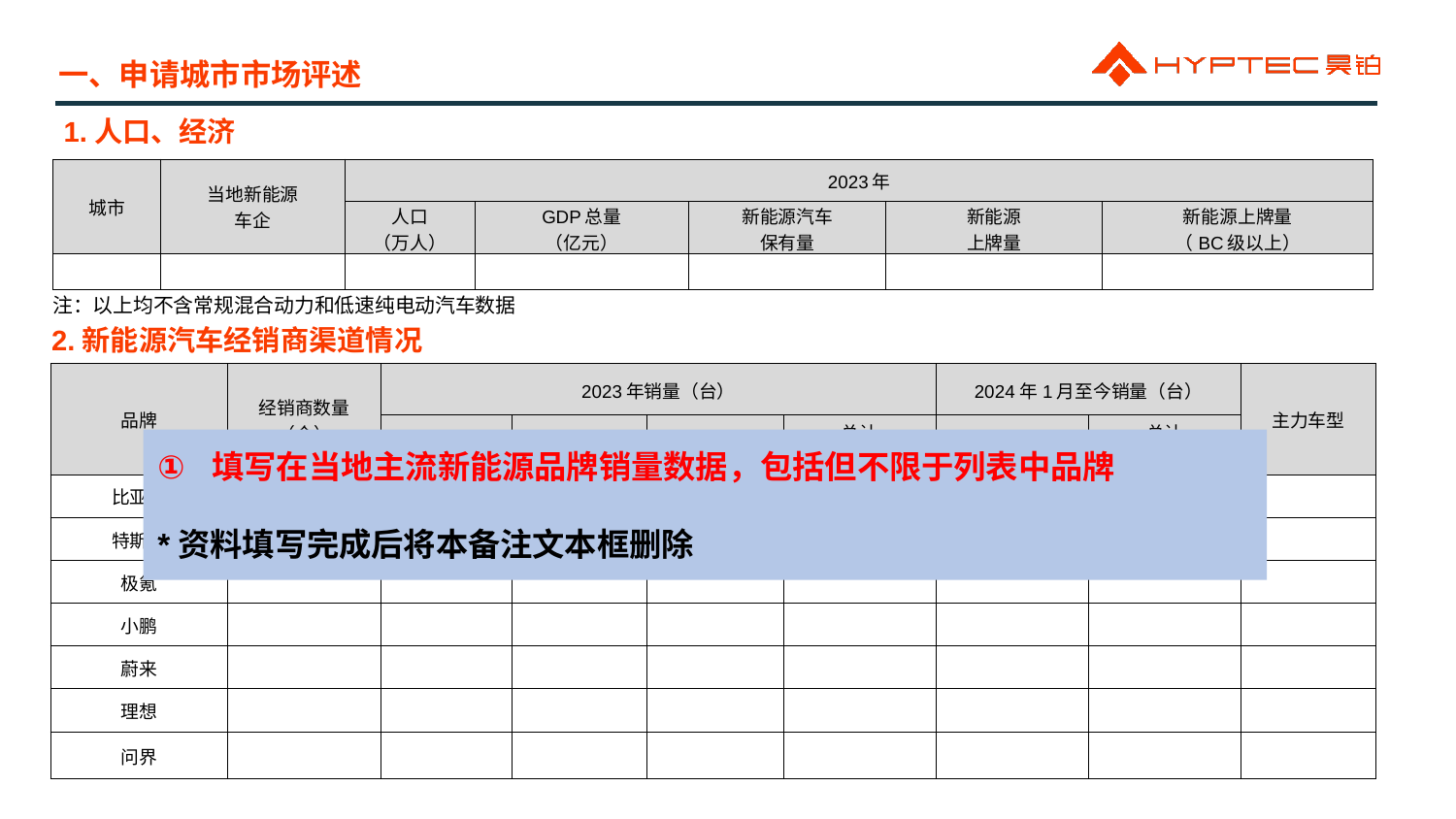

一、申请城市市场评述
1.人口、经济
| 城市 | 当地新能源 车企 | 2023年 |  |  |  |  |
| --- | --- | --- | --- | --- | --- | --- |
|  |  | 人口 （万人） | GDP总量 （亿元） | 新能源汽车 保有量 | 新能源 上牌量 | 新能源上牌量 （BC级以上） |
|  |  |  |  |  |  |  |
注：以上均不含常规混合动力和低速纯电动汽车数据
2.新能源汽车经销商渠道情况
| 品牌 | 经销商数量 （个） | 2023年销量（台） |  |  |  | 2024年1月至今销量（台） |  | 主力车型 |
| --- | --- | --- | --- | --- | --- | --- | --- | --- |
|  |  | 纯电 | 插电混动 | 总计 | 总计 （不含A00） | 总计 | 总计 （不含A00） |  |
| 比亚迪 |  |  |  |  |  |  |  |  |
| 特斯拉 |  |  |  |  |  |  |  |  |
| 极氪 |  |  |  |  |  |  |  |  |
| 小鹏 |  |  |  |  |  |  |  |  |
| 蔚来 |  |  |  |  |  |  |  |  |
| 理想 |  |  |  |  |  |  |  |  |
| 问界 |  |  |  |  |  |  |  |  |
填写在当地主流新能源品牌销量数据，包括但不限于列表中品牌

*资料填写完成后将本备注文本框删除